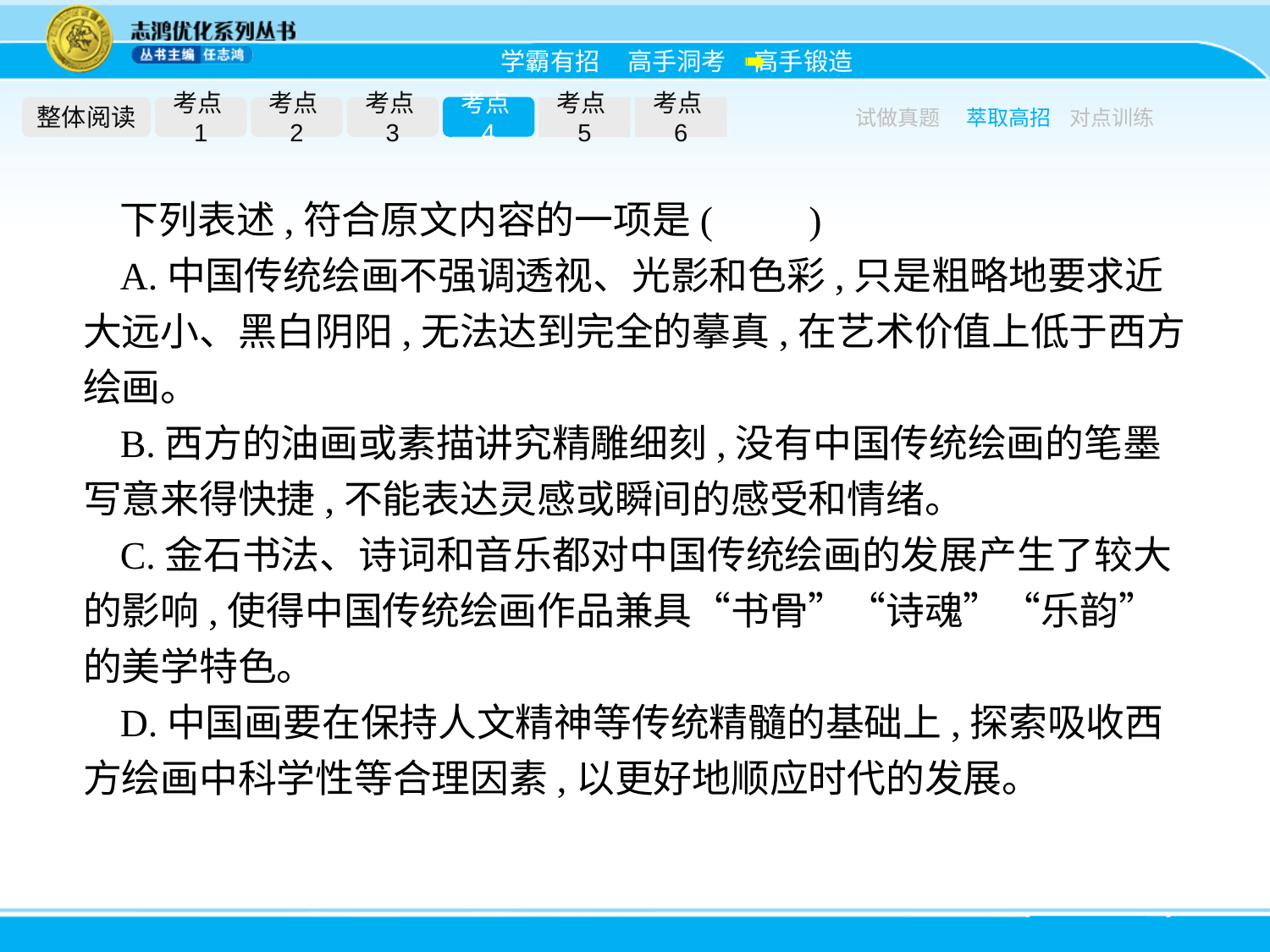

整体阅读
考点1
考点2
考点3
考点4
考点5
考点6
试做真题
萃取高招
对点训练
下列表述,符合原文内容的一项是(　　)
A.中国传统绘画不强调透视、光影和色彩,只是粗略地要求近大远小、黑白阴阳,无法达到完全的摹真,在艺术价值上低于西方绘画。
B.西方的油画或素描讲究精雕细刻,没有中国传统绘画的笔墨写意来得快捷,不能表达灵感或瞬间的感受和情绪。
C.金石书法、诗词和音乐都对中国传统绘画的发展产生了较大的影响,使得中国传统绘画作品兼具“书骨”“诗魂”“乐韵”的美学特色。
D.中国画要在保持人文精神等传统精髓的基础上,探索吸收西方绘画中科学性等合理因素,以更好地顺应时代的发展。